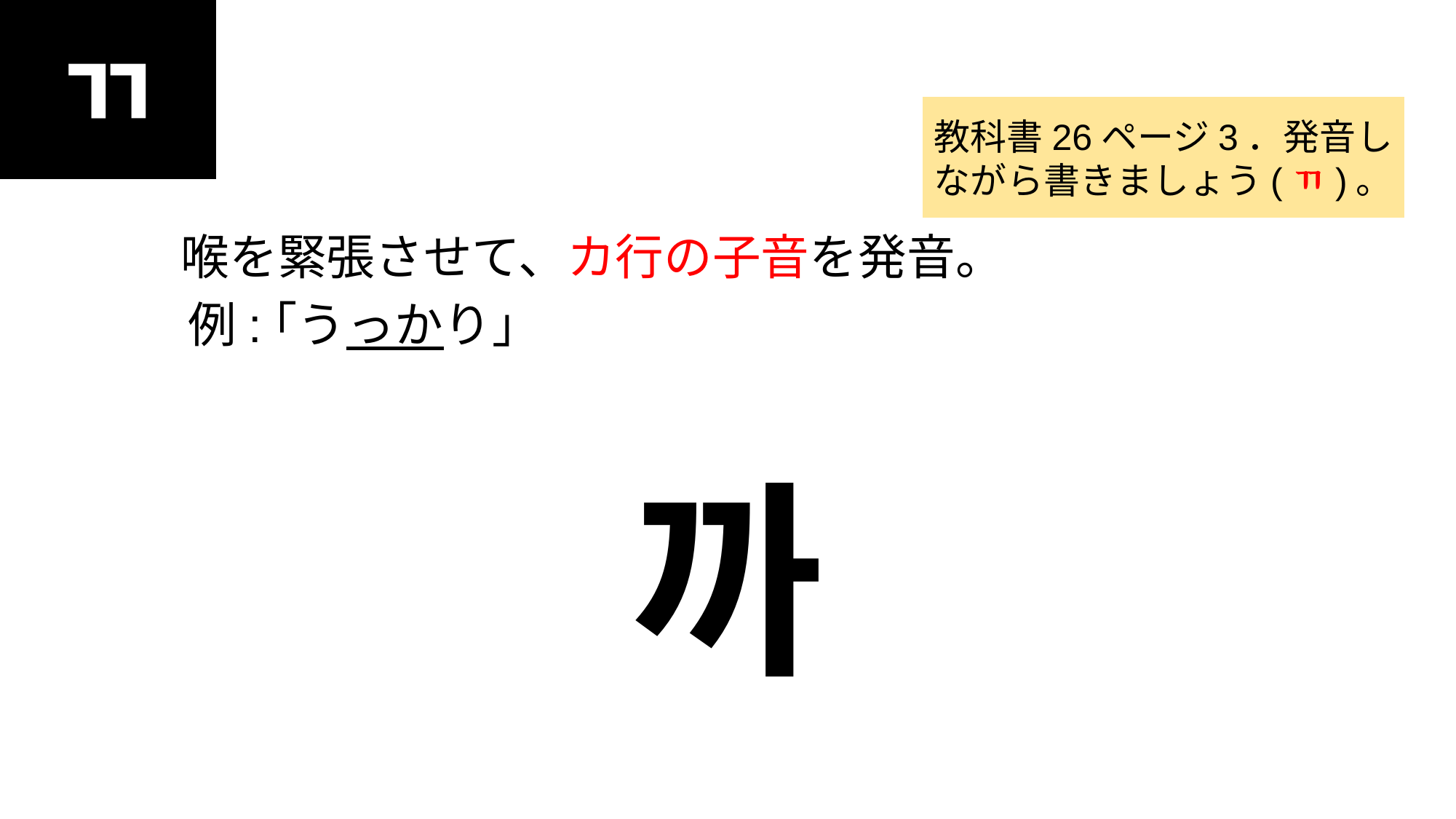

ㄲ
#
教科書26ページ3．発音しながら書きましょう(ㄲ)。

      喉を緊張させて、カ行の子音を発音。
      例:｢うっかり｣

까